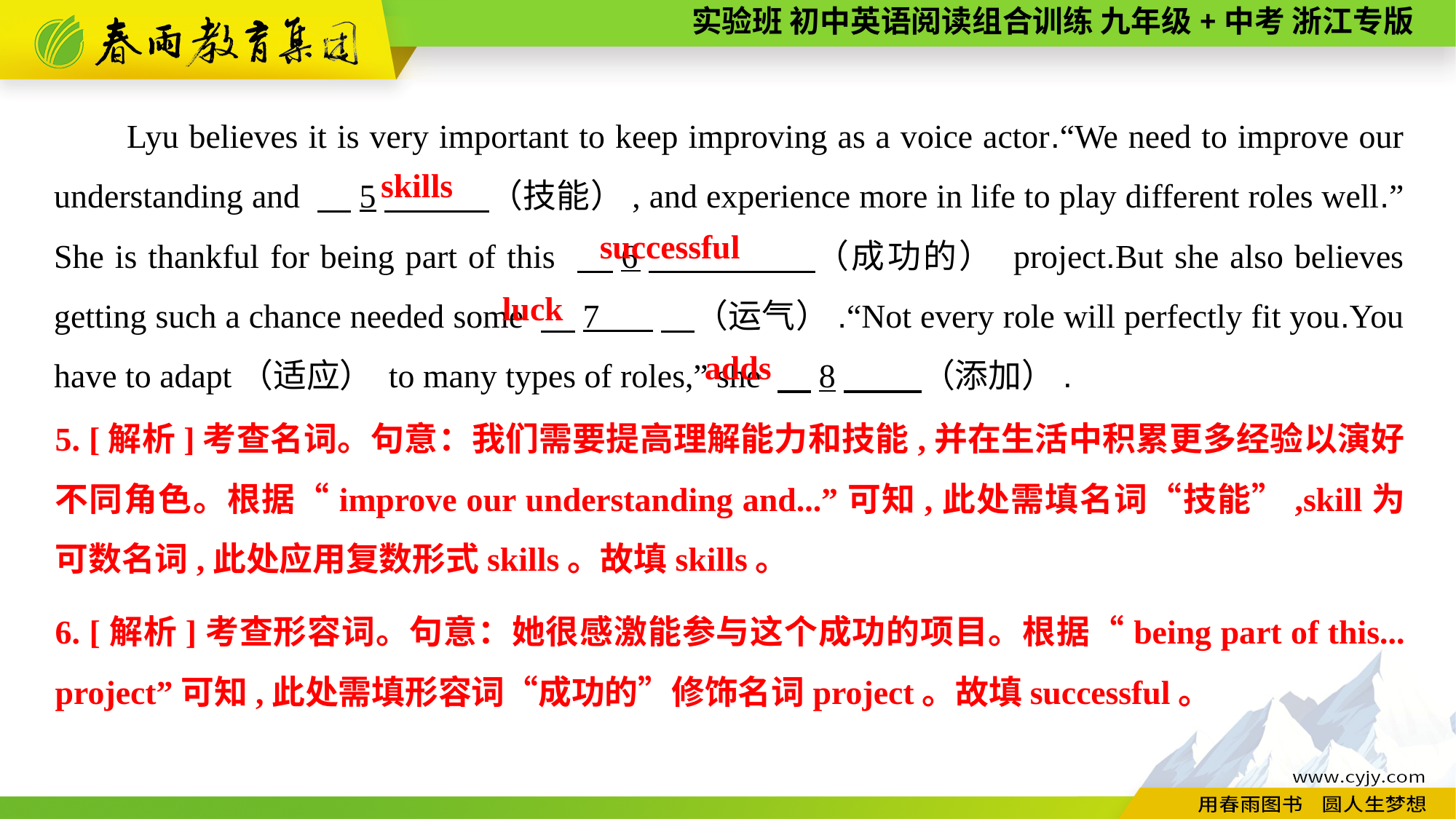

Lyu believes it is very important to keep improving as a voice actor.“We need to improve our understanding and 　5　         （技能）, and experience more in life to play different roles well.” She is thankful for being part of this 　6　             （成功的） project.But she also believes getting such a chance needed some 　7      　（运气）.“Not every role will perfectly fit you.You have to adapt（适应） to many types of roles,” she 　8　      （添加）.
skills
successful
luck
adds
5. [解析]考查名词。句意：我们需要提高理解能力和技能,并在生活中积累更多经验以演好不同角色。根据“improve our understanding and...”可知,此处需填名词“技能”,skill为可数名词,此处应用复数形式skills。故填skills。
6. [解析]考查形容词。句意：她很感激能参与这个成功的项目。根据“being part of this... project”可知,此处需填形容词“成功的”修饰名词project。故填successful。